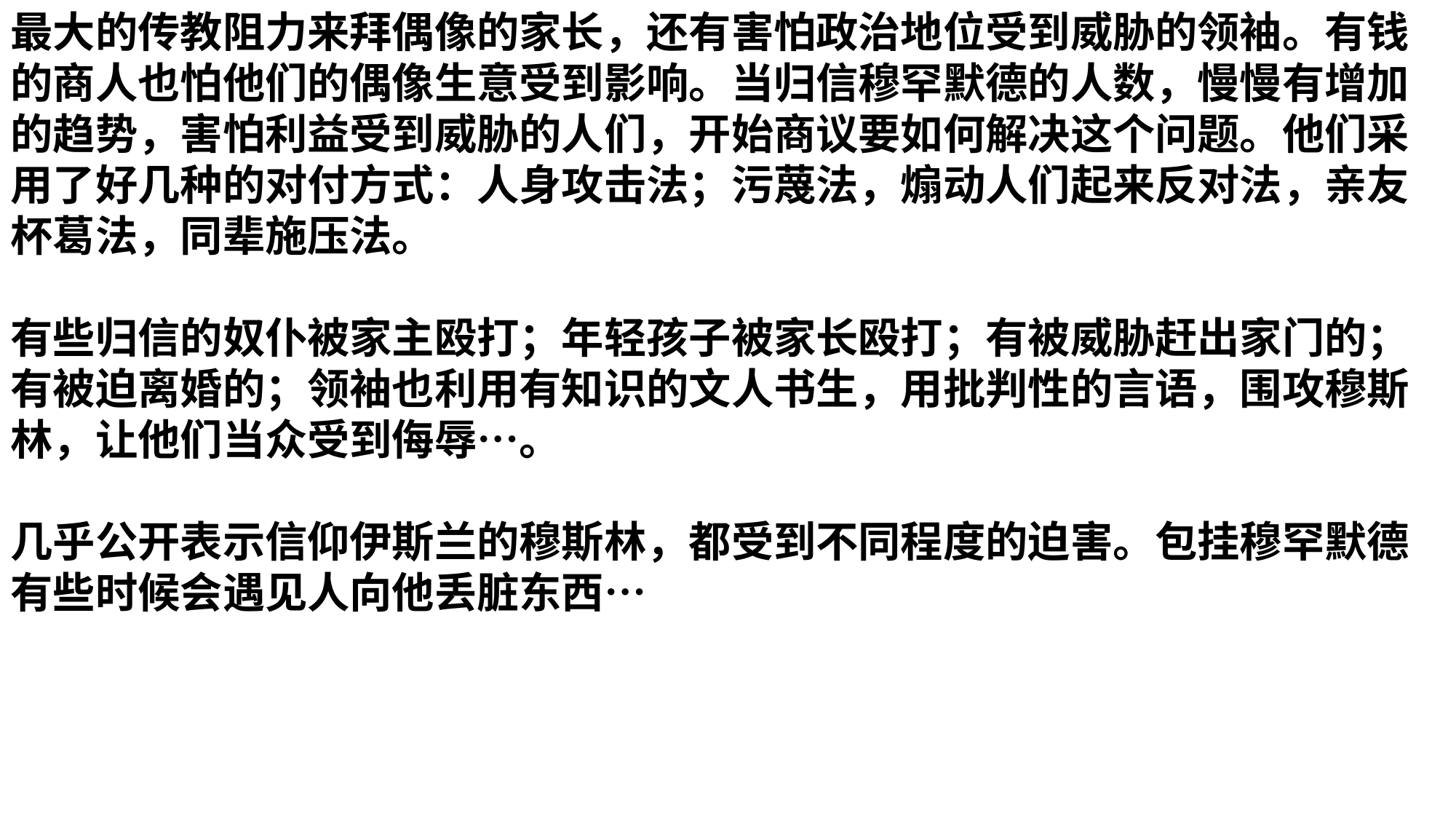

最大的传教阻力来拜偶像的家长，还有害怕政治地位受到威胁的领袖。有钱的商人也怕他们的偶像生意受到影响。当归信穆罕默德的人数，慢慢有增加的趋势，害怕利益受到威胁的人们，开始商议要如何解决这个问题。他们采用了好几种的对付方式：人身攻击法；污蔑法，煽动人们起来反对法，亲友杯葛法，同辈施压法。

有些归信的奴仆被家主殴打；年轻孩子被家长殴打；有被威胁赶出家门的；有被迫离婚的；领袖也利用有知识的文人书生，用批判性的言语，围攻穆斯林，让他们当众受到侮辱…。

几乎公开表示信仰伊斯兰的穆斯林，都受到不同程度的迫害。包挂穆罕默德有些时候会遇见人向他丢脏东西…